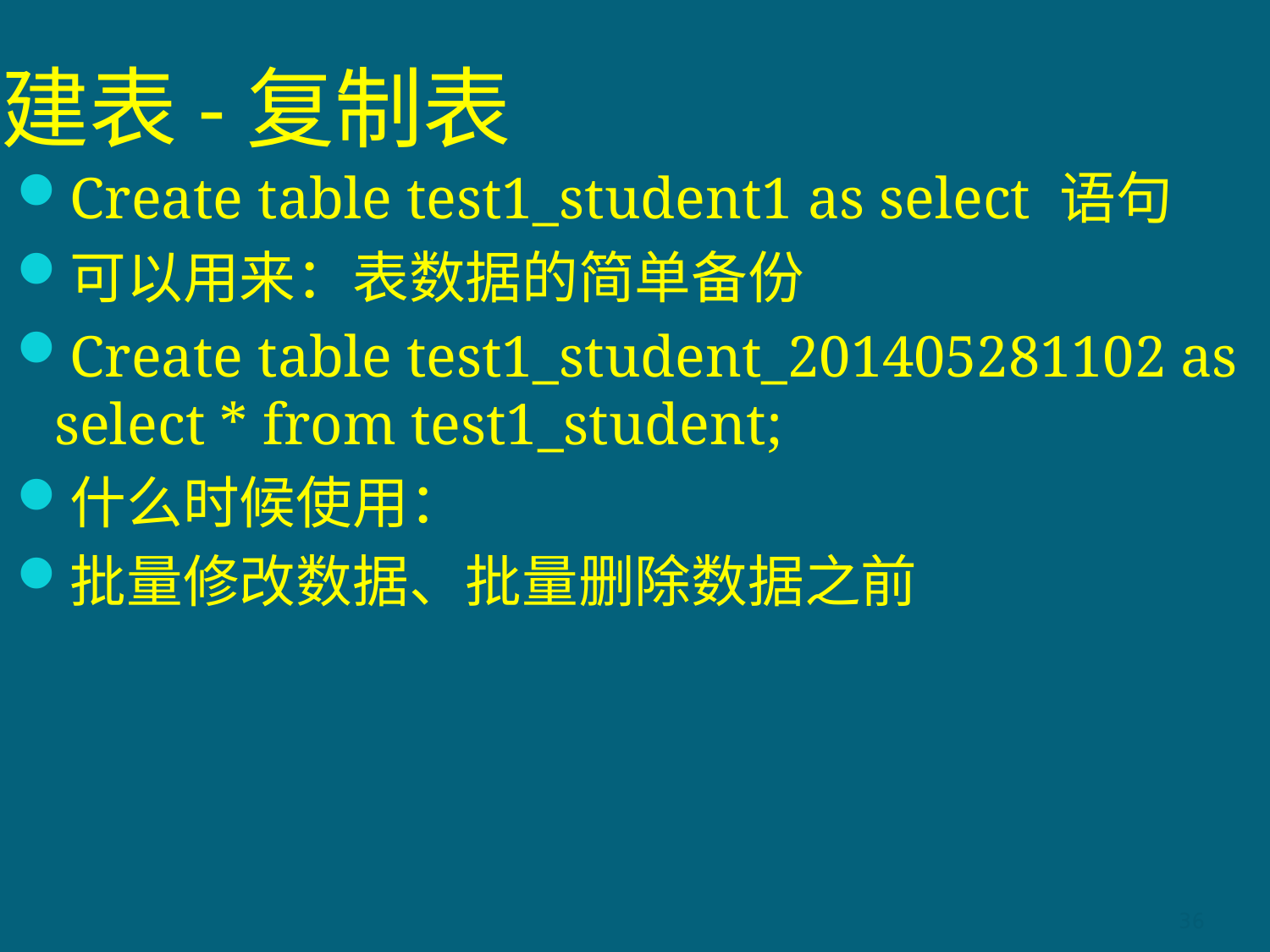

# 建表-复制表
Create table test1_student1 as select 语句
可以用来：表数据的简单备份
Create table test1_student_201405281102 as select * from test1_student;
什么时候使用：
批量修改数据、批量删除数据之前

36